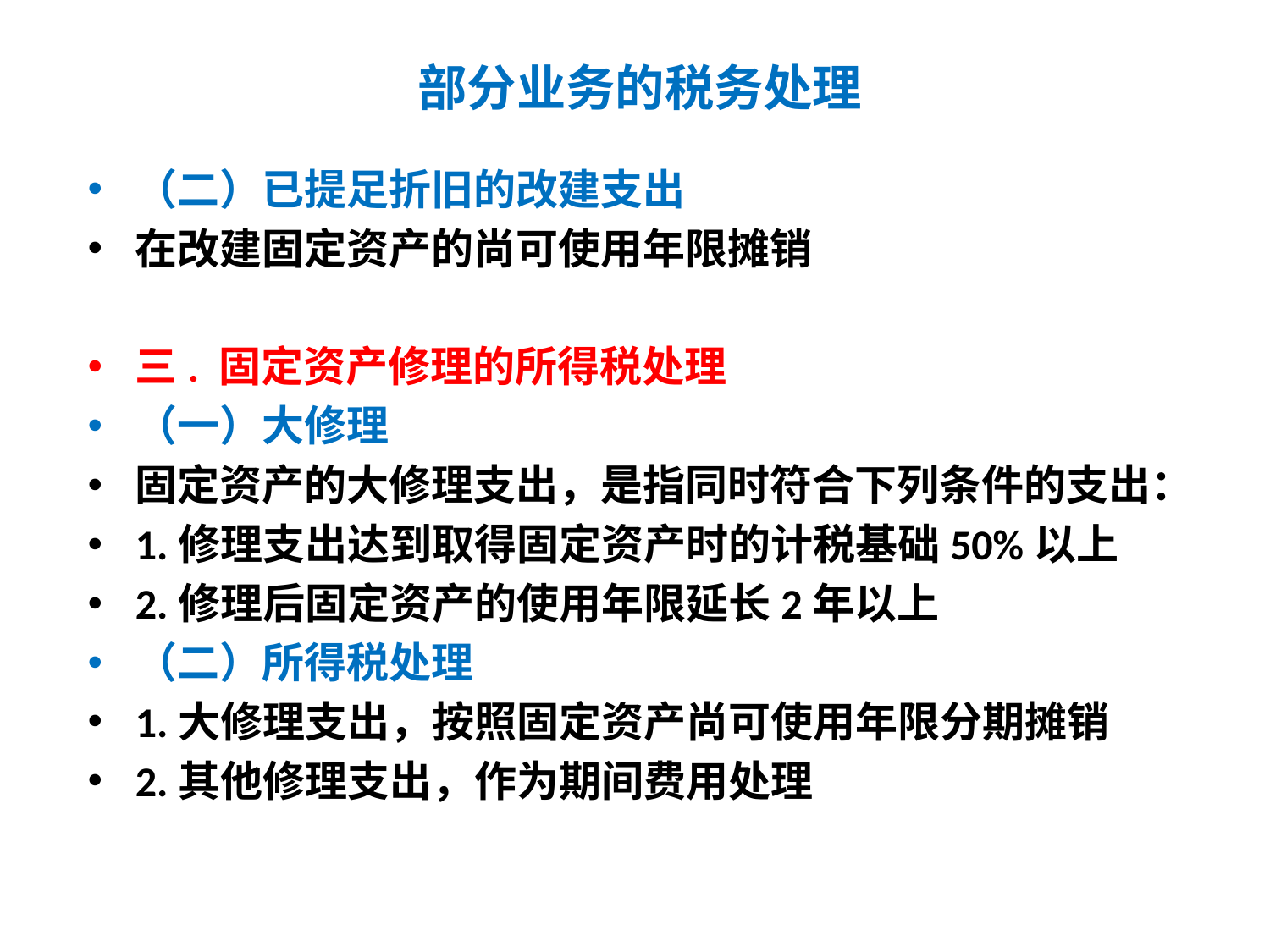

# 部分业务的税务处理
（二）已提足折旧的改建支出
在改建固定资产的尚可使用年限摊销

三. 固定资产修理的所得税处理
（一）大修理
固定资产的大修理支出，是指同时符合下列条件的支出：
1.修理支出达到取得固定资产时的计税基础50%以上
2.修理后固定资产的使用年限延长2年以上
（二）所得税处理
1.大修理支出，按照固定资产尚可使用年限分期摊销
2.其他修理支出，作为期间费用处理